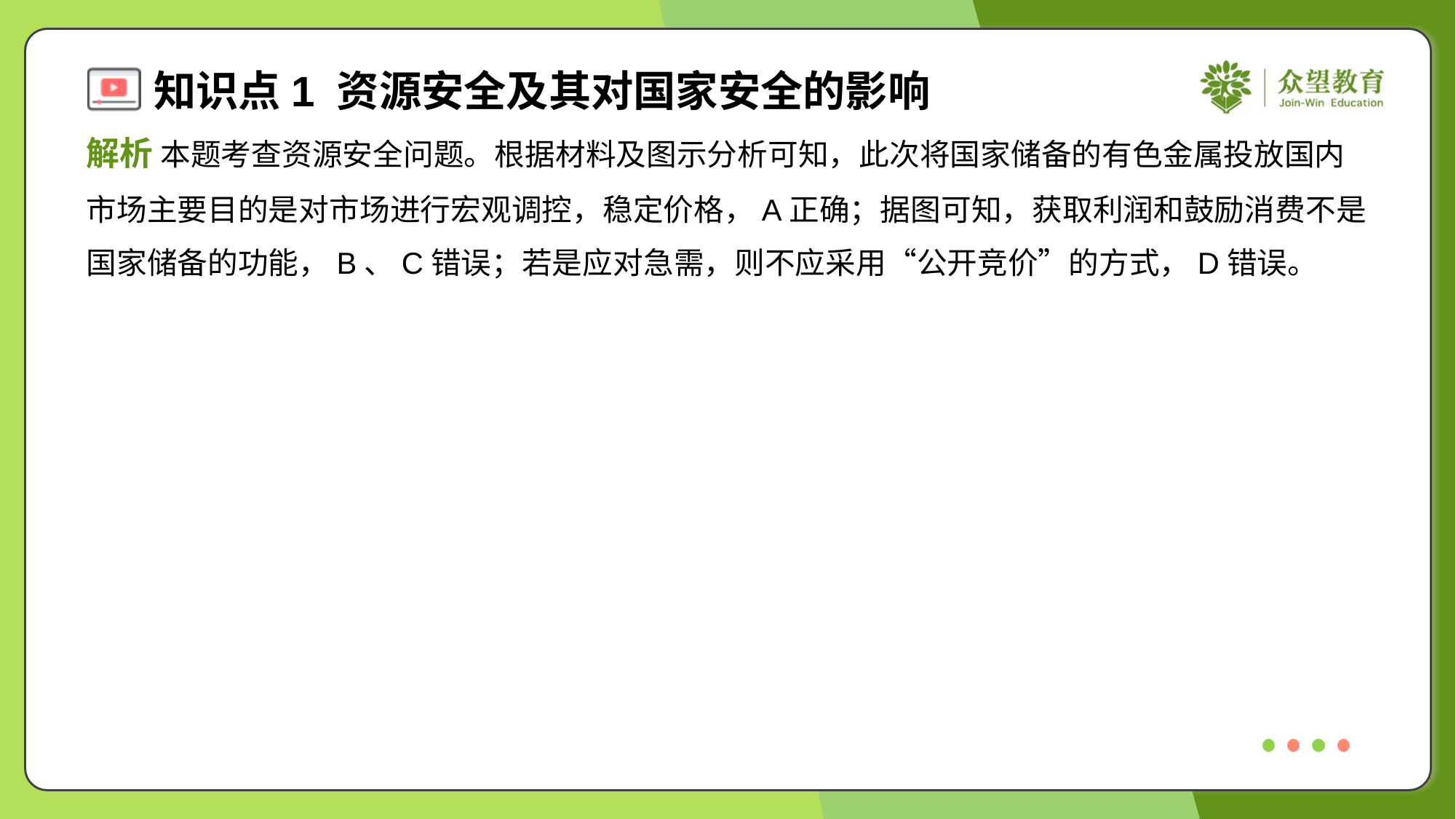

解析 本题考查资源安全问题。根据材料及图示分析可知，此次将国家储备的有色金属投放国内
市场主要目的是对市场进行宏观调控，稳定价格，A正确；据图可知，获取利润和鼓励消费不是
国家储备的功能，B、C错误；若是应对急需，则不应采用“公开竞价”的方式，D错误。